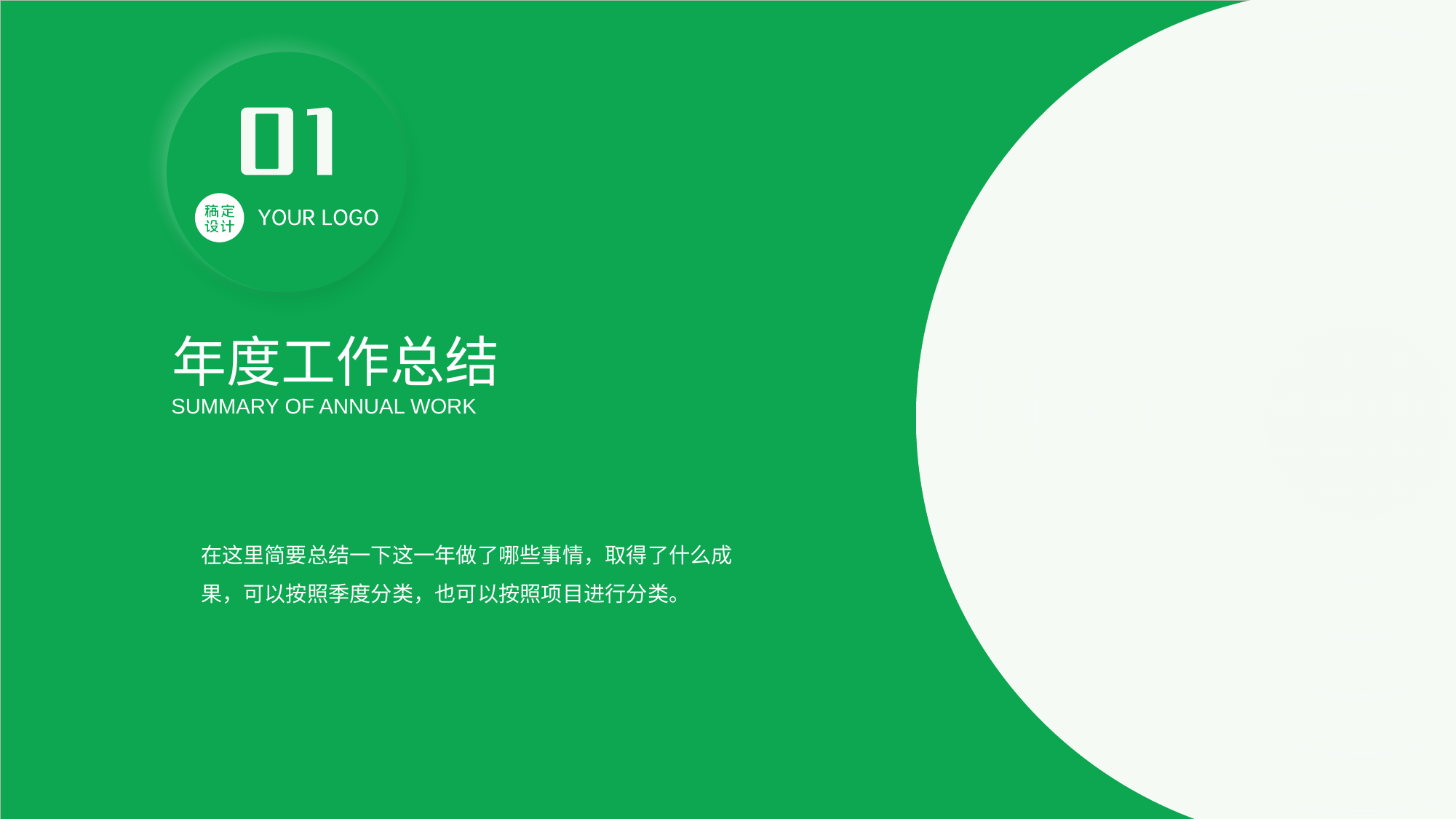

年度工作总结
SUMMARY OF ANNUAL WORK

在这里简要总结一下这一年做了哪些事情，取得了什么成果，可以按照季度分类，也可以按照项目进行分类。